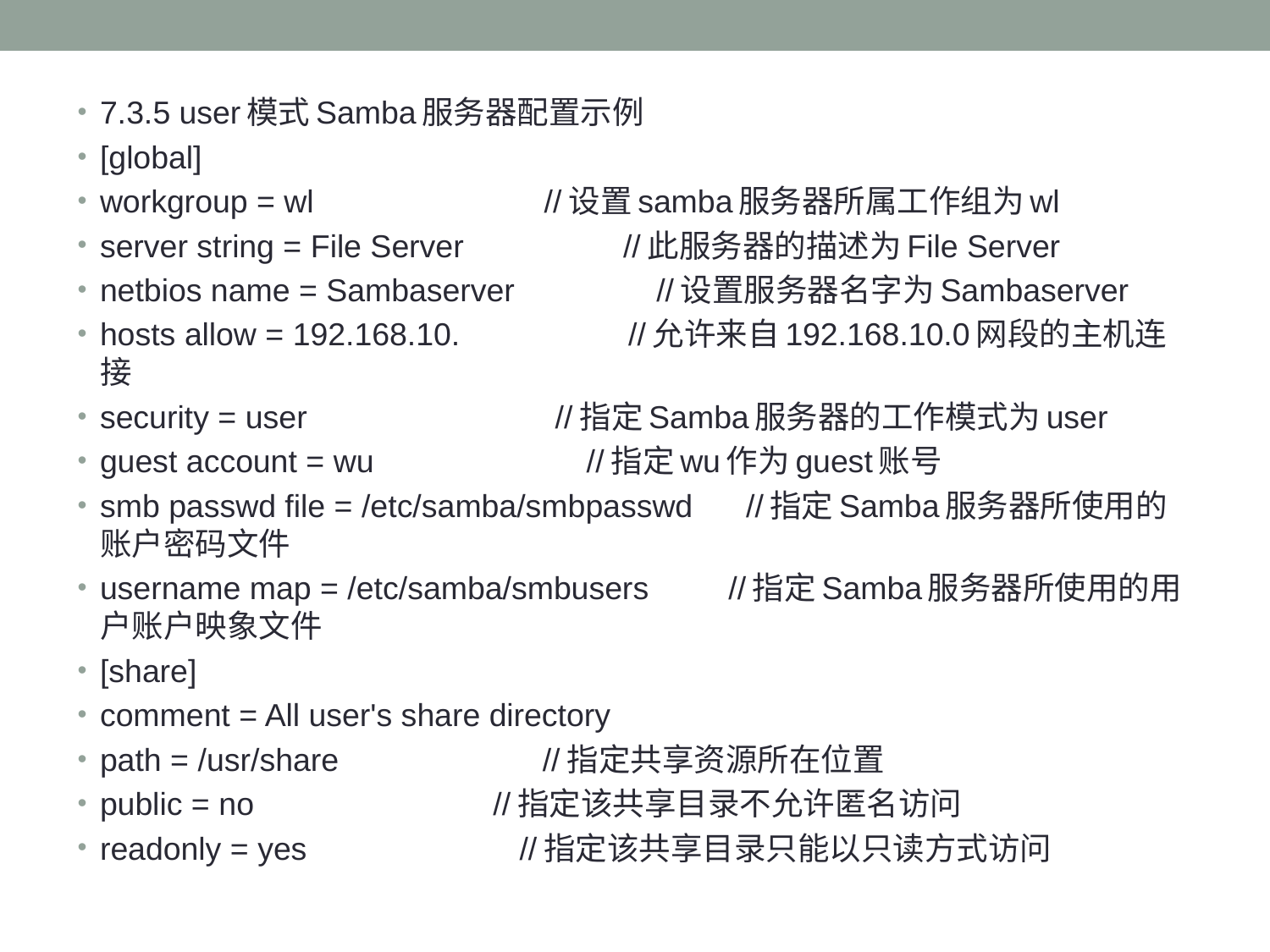

#
7.3.5 user模式Samba服务器配置示例
[global]
workgroup = wl                          //设置samba服务器所属工作组为wl
server string = File Server                  //此服务器的描述为File Server
netbios name = Sambaserver                //设置服务器名字为Sambaserver
hosts allow = 192.168.10.                   //允许来自192.168.10.0网段的主机连接
security = user                            //指定Samba服务器的工作模式为user
guest account = wu                        //指定wu作为guest账号
smb passwd file = /etc/samba/smbpasswd      //指定Samba服务器所使用的账户密码文件
username map = /etc/samba/smbusers         //指定Samba服务器所使用的用户账户映象文件
[share]
comment = All user's share directory
path = /usr/share                       //指定共享资源所在位置
public = no                           //指定该共享目录不允许匿名访问
readonly = yes                        //指定该共享目录只能以只读方式访问